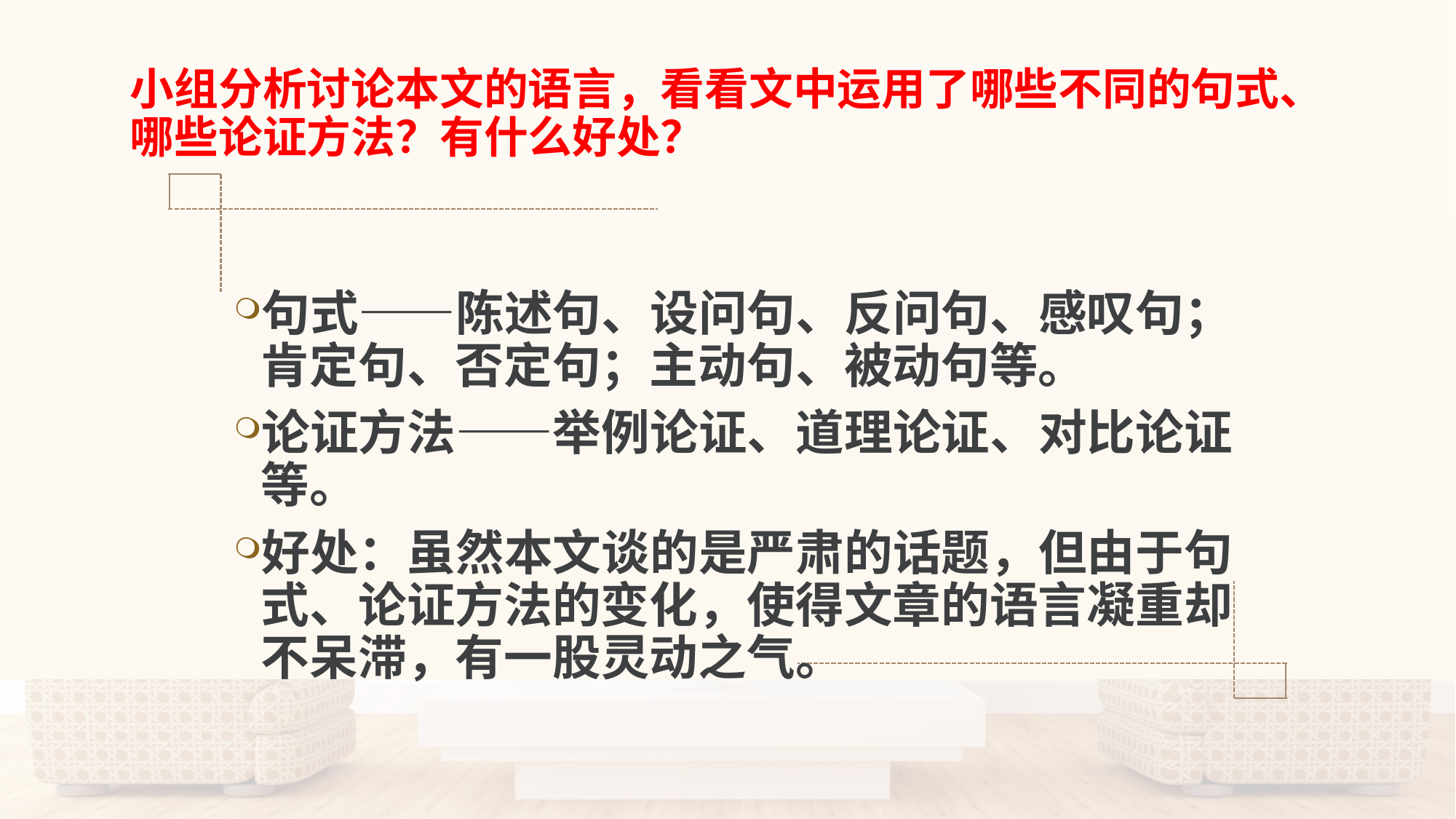

# 小组分析讨论本文的语言，看看文中运用了哪些不同的句式、哪些论证方法？有什么好处？

句式——陈述句、设问句、反问句、感叹句；肯定句、否定句；主动句、被动句等。
论证方法——举例论证、道理论证、对比论证等。
好处：虽然本文谈的是严肃的话题，但由于句式、论证方法的变化，使得文章的语言凝重却不呆滞，有一股灵动之气。